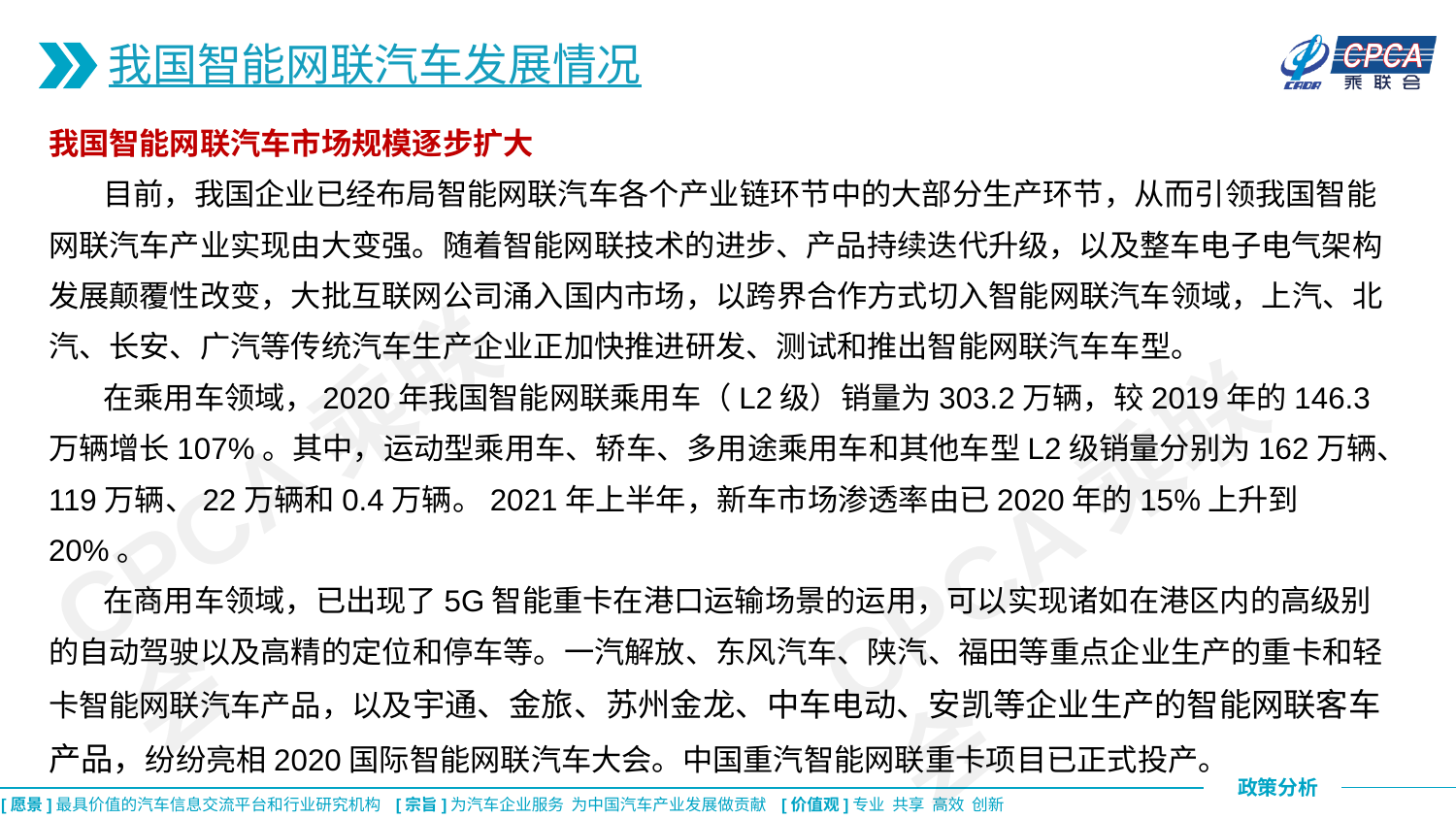

我国智能网联汽车发展情况
我国智能网联汽车市场规模逐步扩大
       目前，我国企业已经布局智能网联汽车各个产业链环节中的大部分生产环节，从而引领我国智能网联汽车产业实现由大变强。随着智能网联技术的进步、产品持续迭代升级，以及整车电子电气架构发展颠覆性改变，大批互联网公司涌入国内市场，以跨界合作方式切入智能网联汽车领域，上汽、北汽、长安、广汽等传统汽车生产企业正加快推进研发、测试和推出智能网联汽车车型。
       在乘用车领域，2020年我国智能网联乘用车（L2级）销量为303.2万辆，较2019年的146.3万辆增长107%。其中，运动型乘用车、轿车、多用途乘用车和其他车型L2级销量分别为162万辆、119万辆、22万辆和0.4万辆。2021年上半年，新车市场渗透率由已2020年的15%上升到20%。
       在商用车领域，已出现了5G智能重卡在港口运输场景的运用，可以实现诸如在港区内的高级别的自动驾驶以及高精的定位和停车等。一汽解放、东风汽车、陕汽、福田等重点企业生产的重卡和轻卡智能网联汽车产品，以及宇通、金旅、苏州金龙、中车电动、安凯等企业生产的智能网联客车产品，纷纷亮相2020国际智能网联汽车大会。中国重汽智能网联重卡项目已正式投产。
CPCA乘联会
CPCA乘联会